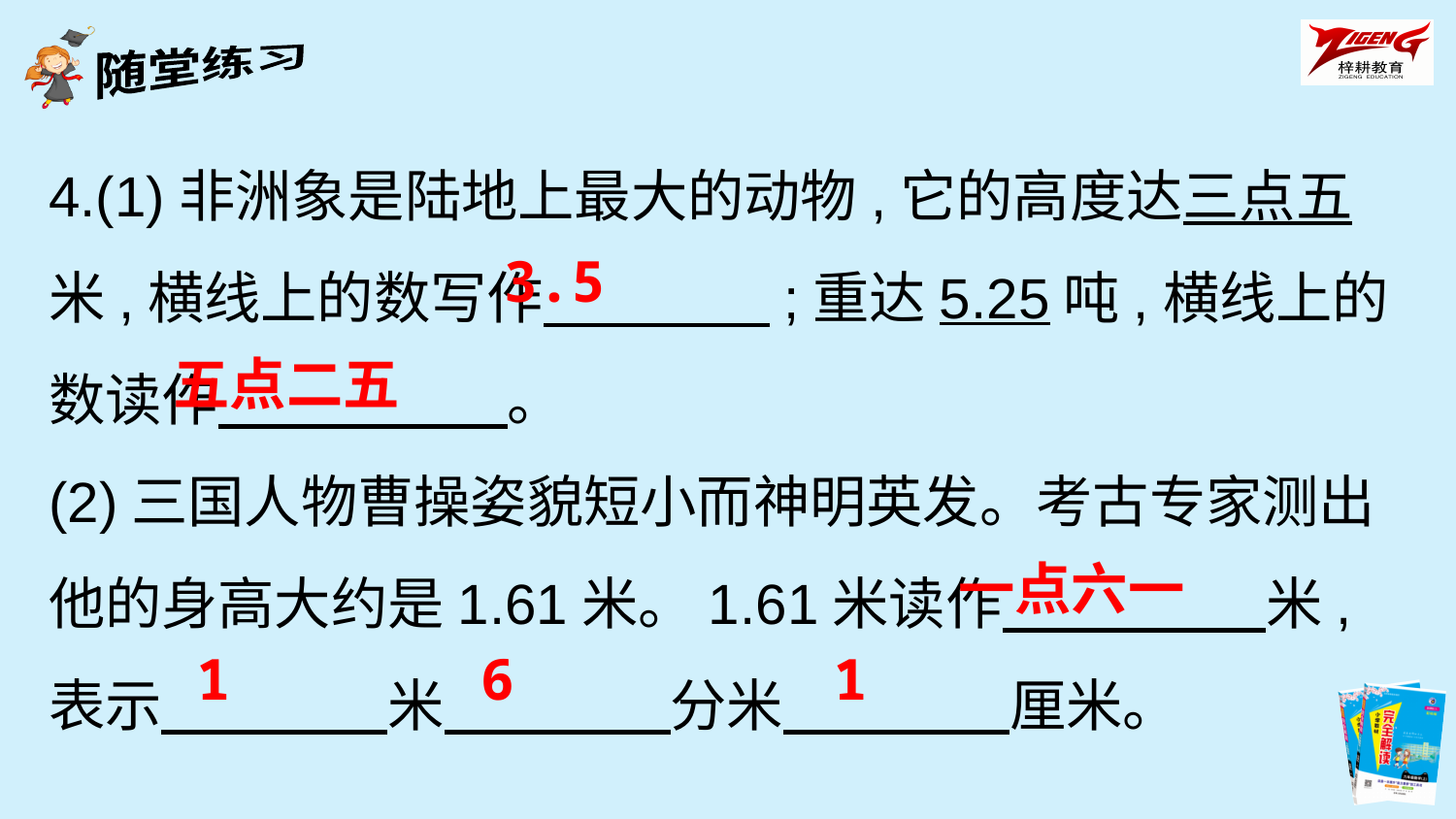

4.(1)非洲象是陆地上最大的动物,它的高度达三点五米,横线上的数写作　　　　;重达5.25吨,横线上的数读作　     　　　。
(2)三国人物曹操姿貌短小而神明英发。考古专家测出他的身高大约是1.61米。1.61米读作　   　　　米,表示　　　　米　　　　分米　　　　厘米。
3.5
五点二五
一点六一
1
6
1